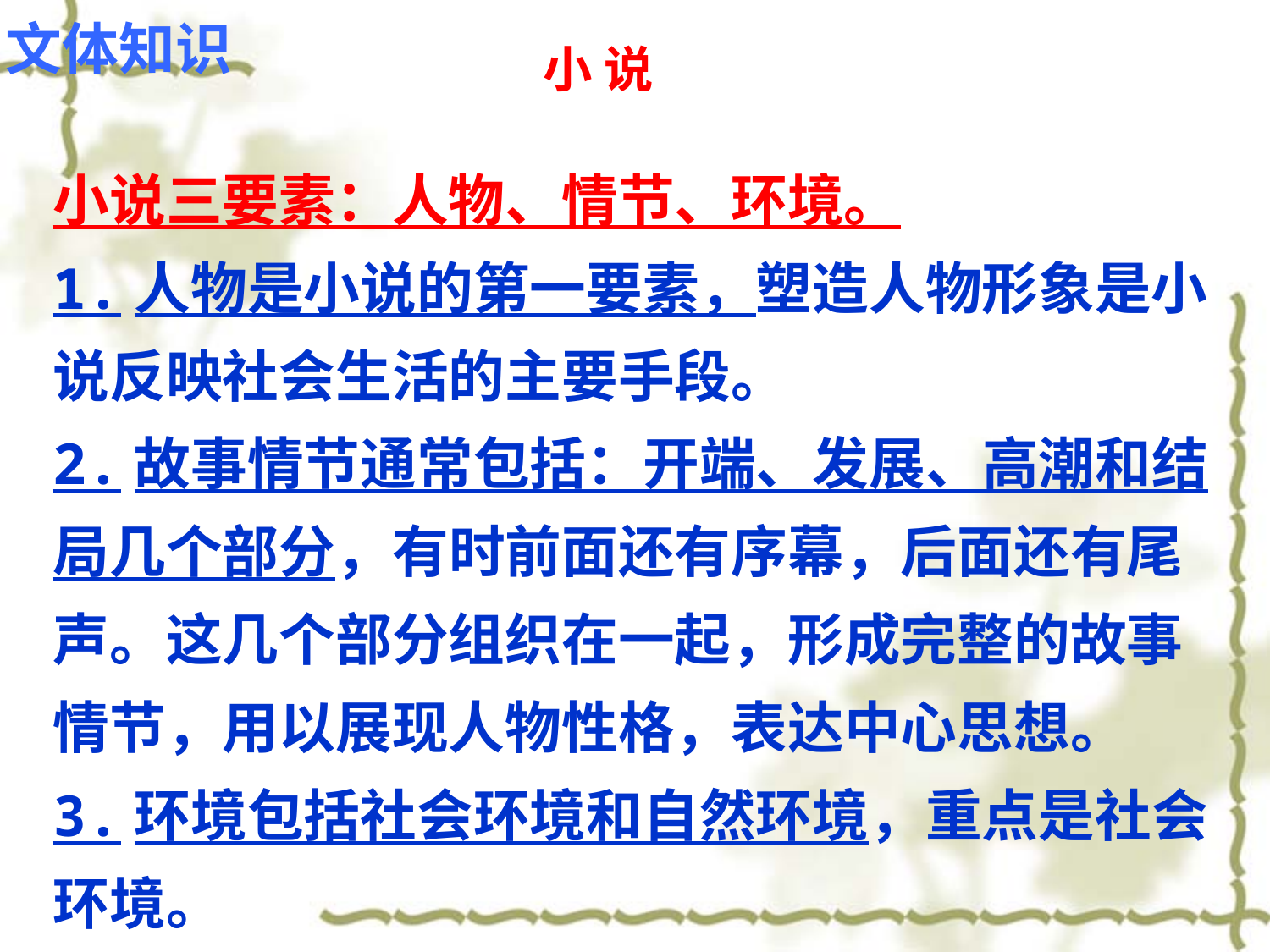

文体知识
小 说
小说三要素：人物、情节、环境。
1.人物是小说的第一要素，塑造人物形象是小说反映社会生活的主要手段。
2.故事情节通常包括：开端、发展、高潮和结局几个部分，有时前面还有序幕，后面还有尾声。这几个部分组织在一起，形成完整的故事情节，用以展现人物性格，表达中心思想。
3.环境包括社会环境和自然环境，重点是社会环境。